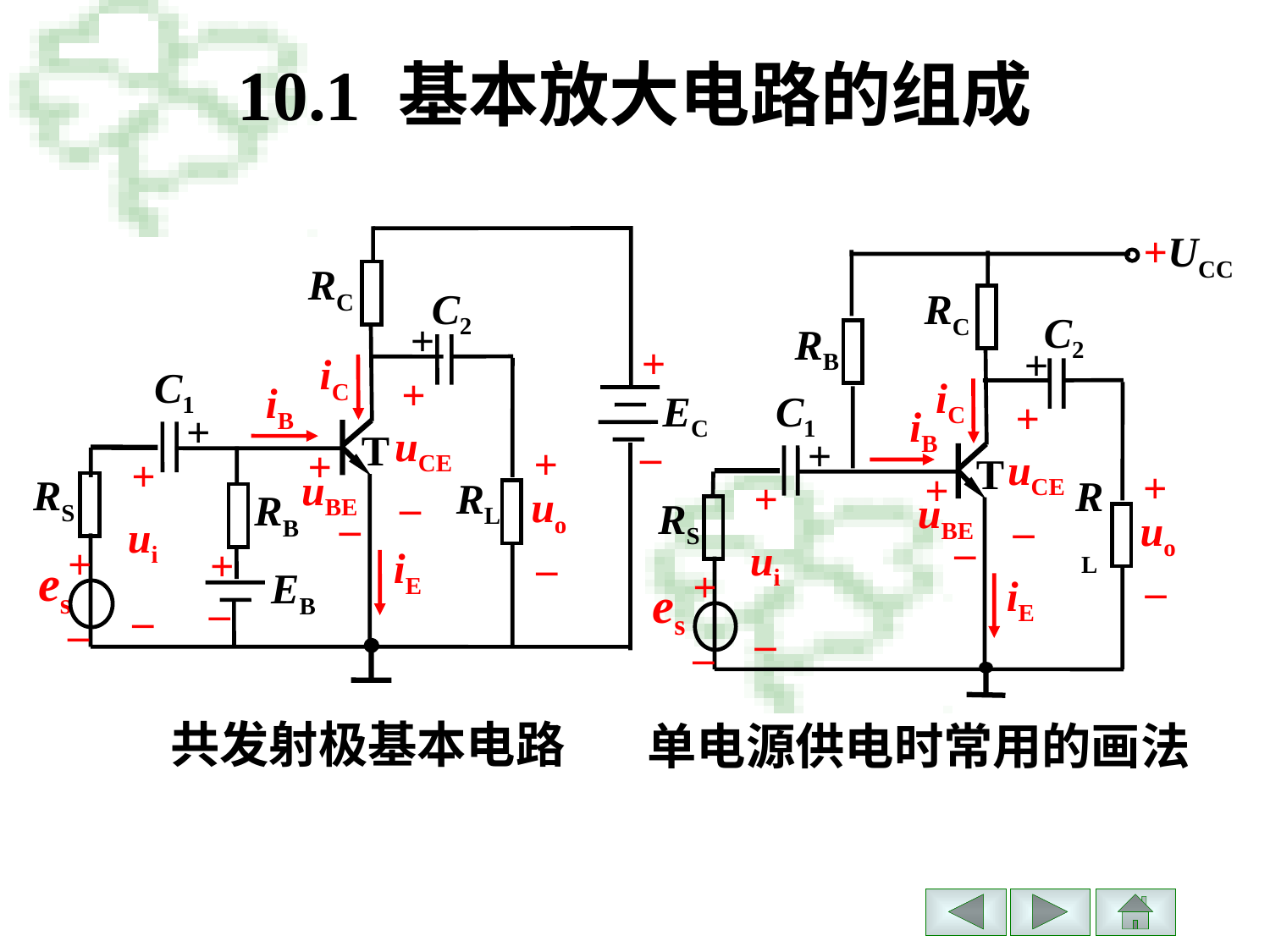

# 10.1 基本放大电路的组成
+UCC

RC

C2
RB

+

iC

C1

+

iB
+
uCE
T

+
+

+
RL

uBE

RS

–
uo

–
ui
+

–

iE
es

–
–

RC

C2
+

+

iC

C1
+
iB
EC

+
uCE
T

–
+
+

+

RL

uBE
RS

–
uo

RB

–
ui
+
+

–
iE

es

EB

–

–
–

共发射极基本电路
单电源供电时常用的画法